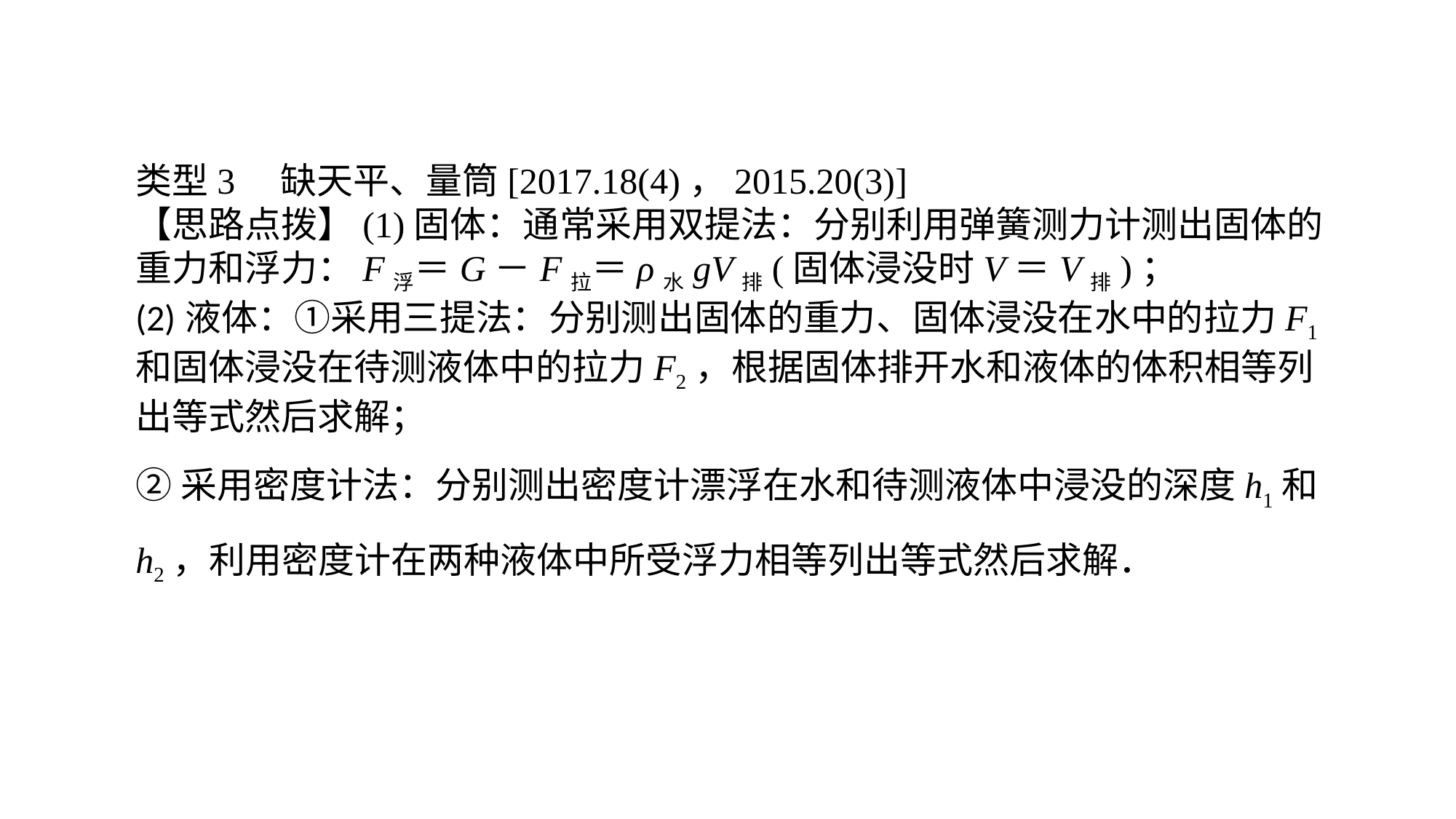

类型3　缺天平、量筒[2017.18(4)，2015.20(3)]【思路点拨】(1)固体：通常采用双提法：分别利用弹簧测力计测出固体的重力和浮力：F浮＝G－F拉＝ρ水gV排(固体浸没时V＝V排)；(2)液体：①采用三提法：分别测出固体的重力、固体浸没在水中的拉力F1和固体浸没在待测液体中的拉力F2，根据固体排开水和液体的体积相等列出等式然后求解；②采用密度计法：分别测出密度计漂浮在水和待测液体中浸没的深度h1和h2，利用密度计在两种液体中所受浮力相等列出等式然后求解．